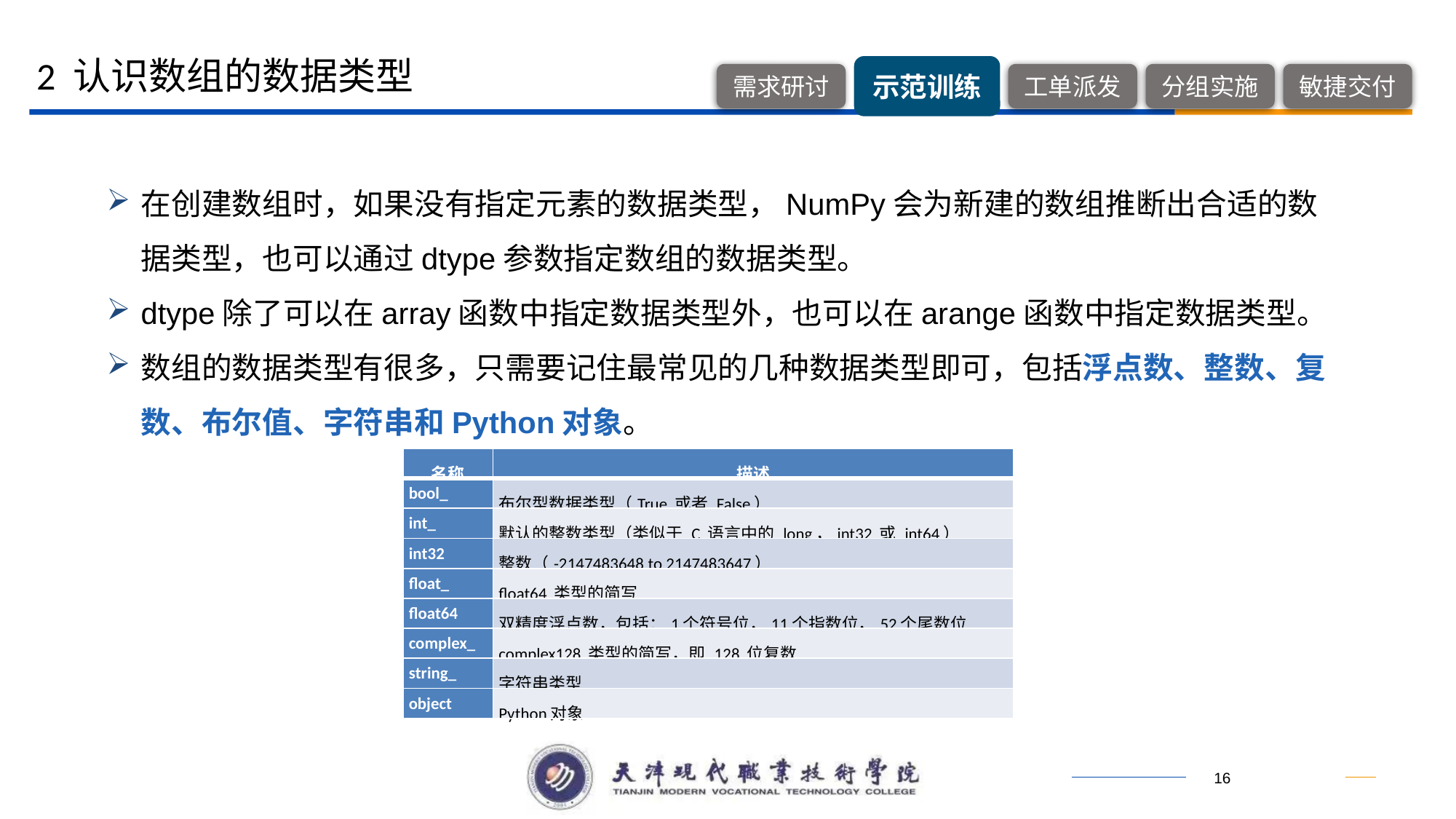

2 认识数组的数据类型
在创建数组时，如果没有指定元素的数据类型，NumPy会为新建的数组推断出合适的数据类型，也可以通过dtype参数指定数组的数据类型。
dtype除了可以在array函数中指定数据类型外，也可以在arange函数中指定数据类型。
数组的数据类型有很多，只需要记住最常见的几种数据类型即可，包括浮点数、整数、复数、布尔值、字符串和Python对象。
| 名称 | 描述 |
| --- | --- |
| bool\_ | 布尔型数据类型（True 或者 False） |
| int\_ | 默认的整数类型（类似于 C 语言中的 long，int32 或 int64） |
| int32 | 整数（-2147483648 to 2147483647） |
| float\_ | float64 类型的简写 |
| float64 | 双精度浮点数，包括：1个符号位，11个指数位，52个尾数位 |
| complex\_ | complex128 类型的简写，即 128 位复数 |
| string\_ | 字符串类型 |
| object | Python对象 |